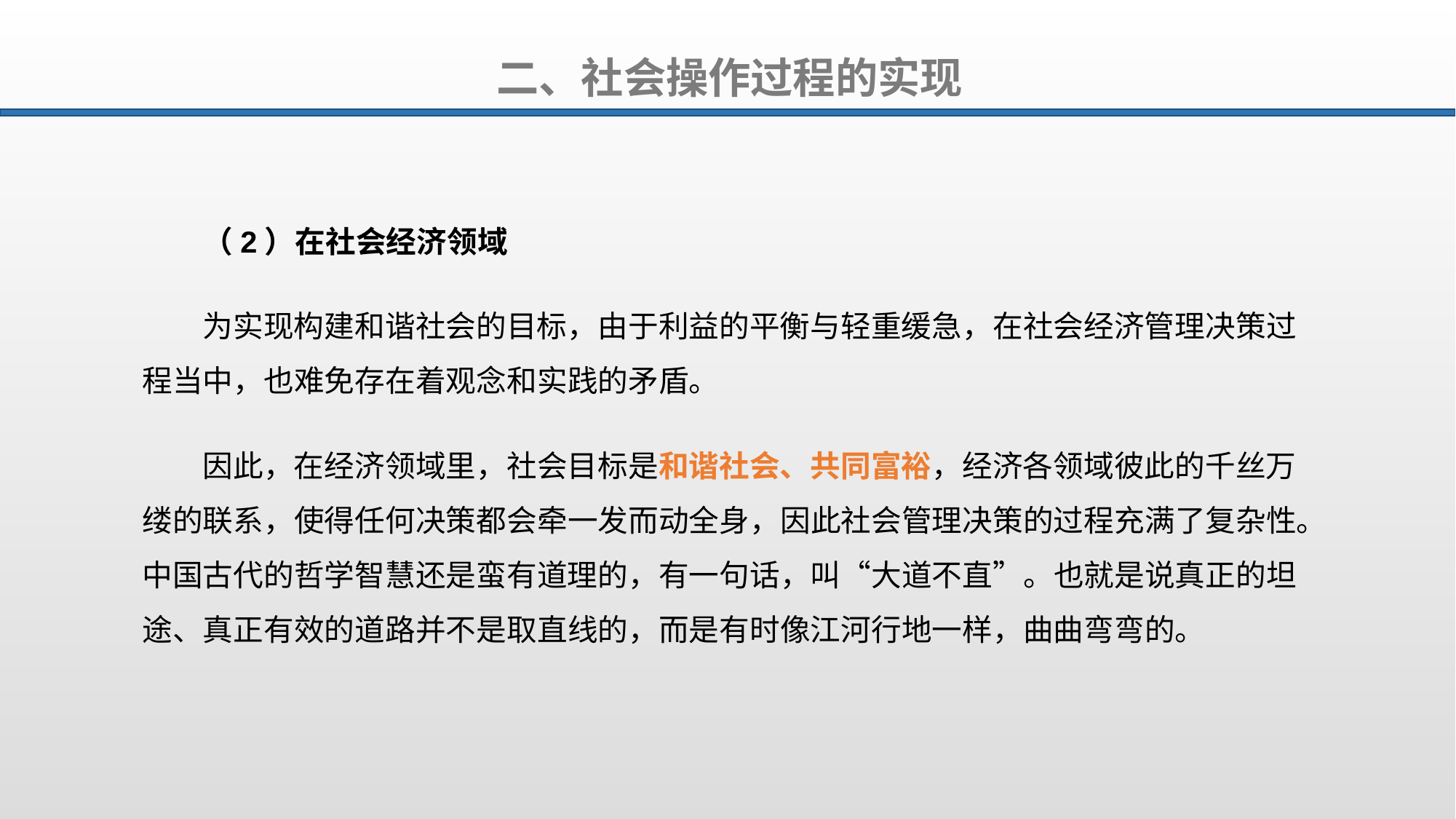

二、社会操作过程的实现

（2）在社会经济领域
为实现构建和谐社会的目标，由于利益的平衡与轻重缓急，在社会经济管理决策过程当中，也难免存在着观念和实践的矛盾。
因此，在经济领域里，社会目标是和谐社会、共同富裕，经济各领域彼此的千丝万缕的联系，使得任何决策都会牵一发而动全身，因此社会管理决策的过程充满了复杂性。中国古代的哲学智慧还是蛮有道理的，有一句话，叫“大道不直”。也就是说真正的坦途、真正有效的道路并不是取直线的，而是有时像江河行地一样，曲曲弯弯的。